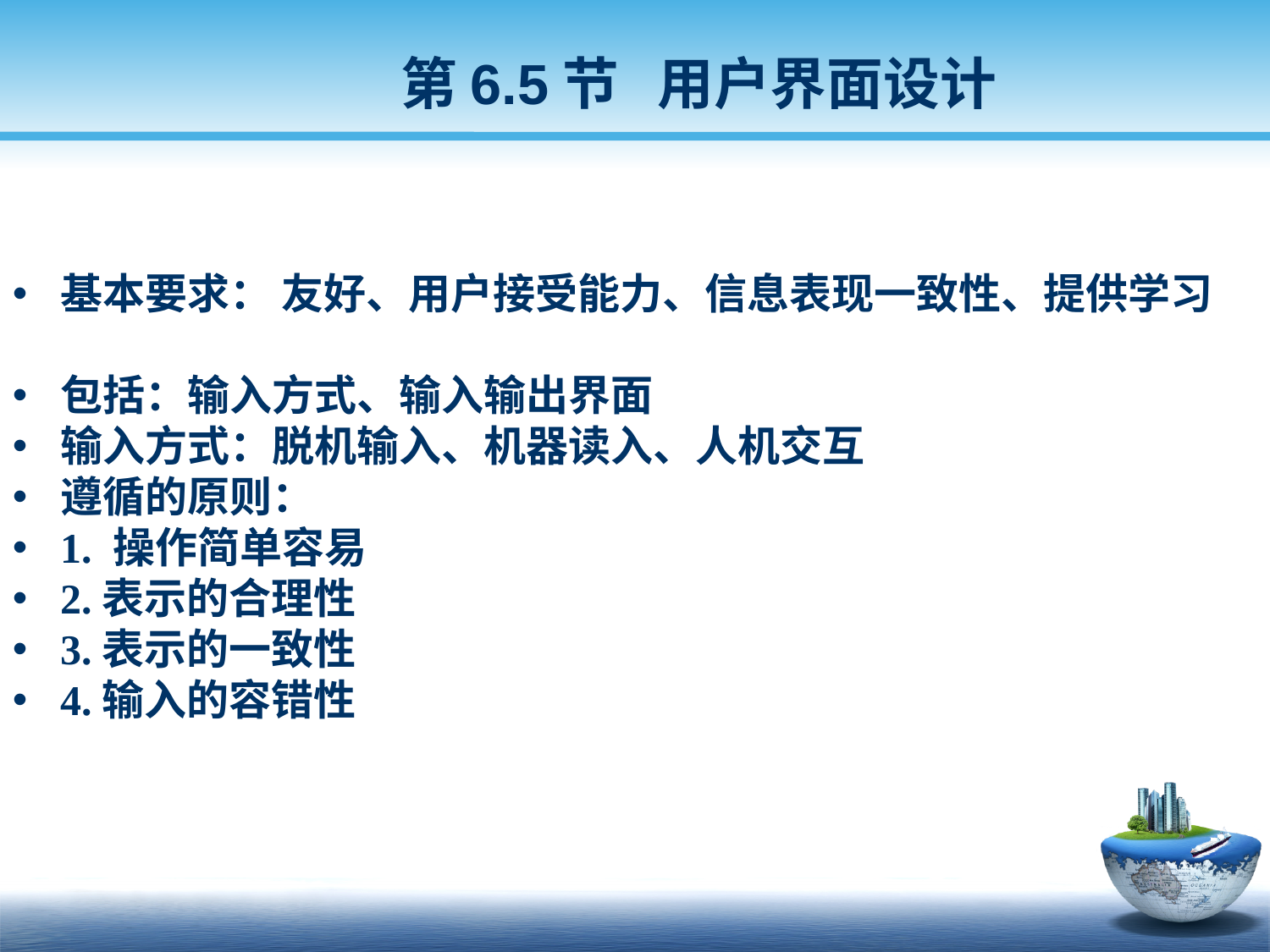

第6.5节   用户界面设计

基本要求： 友好、用户接受能力、信息表现一致性、提供学习

包括：输入方式、输入输出界面
输入方式：脱机输入、机器读入、人机交互
遵循的原则：
1. 操作简单容易
2.表示的合理性
3.表示的一致性
4.输入的容错性